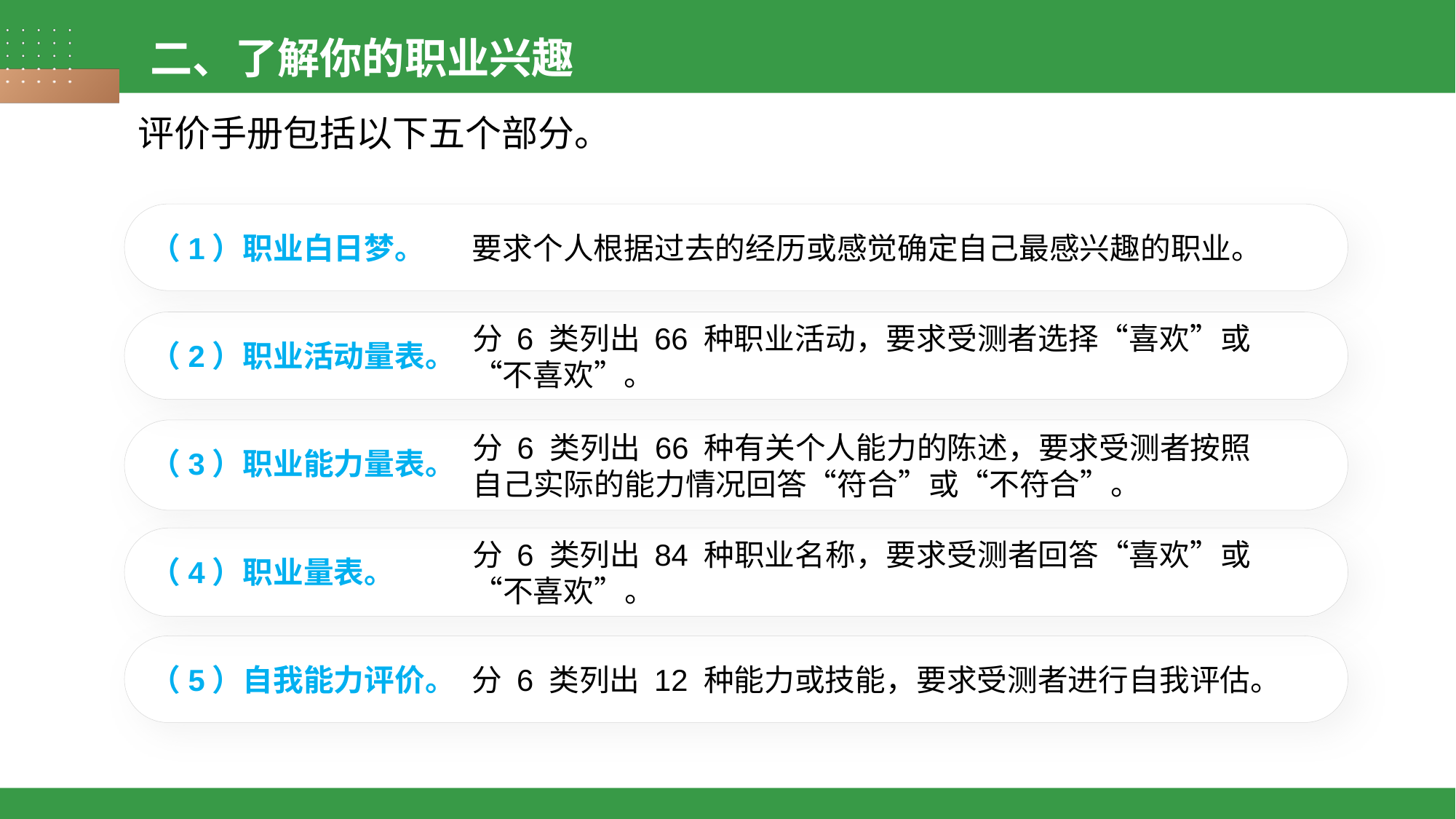

二、了解你的职业兴趣
评价手册包括以下五个部分。
要求个人根据过去的经历或感觉确定自己最感兴趣的职业。
（1）职业白日梦。
分 6 类列出 66 种职业活动，要求受测者选择“喜欢”或“不喜欢”。
（2）职业活动量表。
分 6 类列出 66 种有关个人能力的陈述，要求受测者按照自己实际的能力情况回答“符合”或“不符合”。
（3）职业能力量表。
分 6 类列出 84 种职业名称，要求受测者回答“喜欢”或“不喜欢”。
（4）职业量表。
分 6 类列出 12 种能力或技能，要求受测者进行自我评估。
（5）自我能力评价。